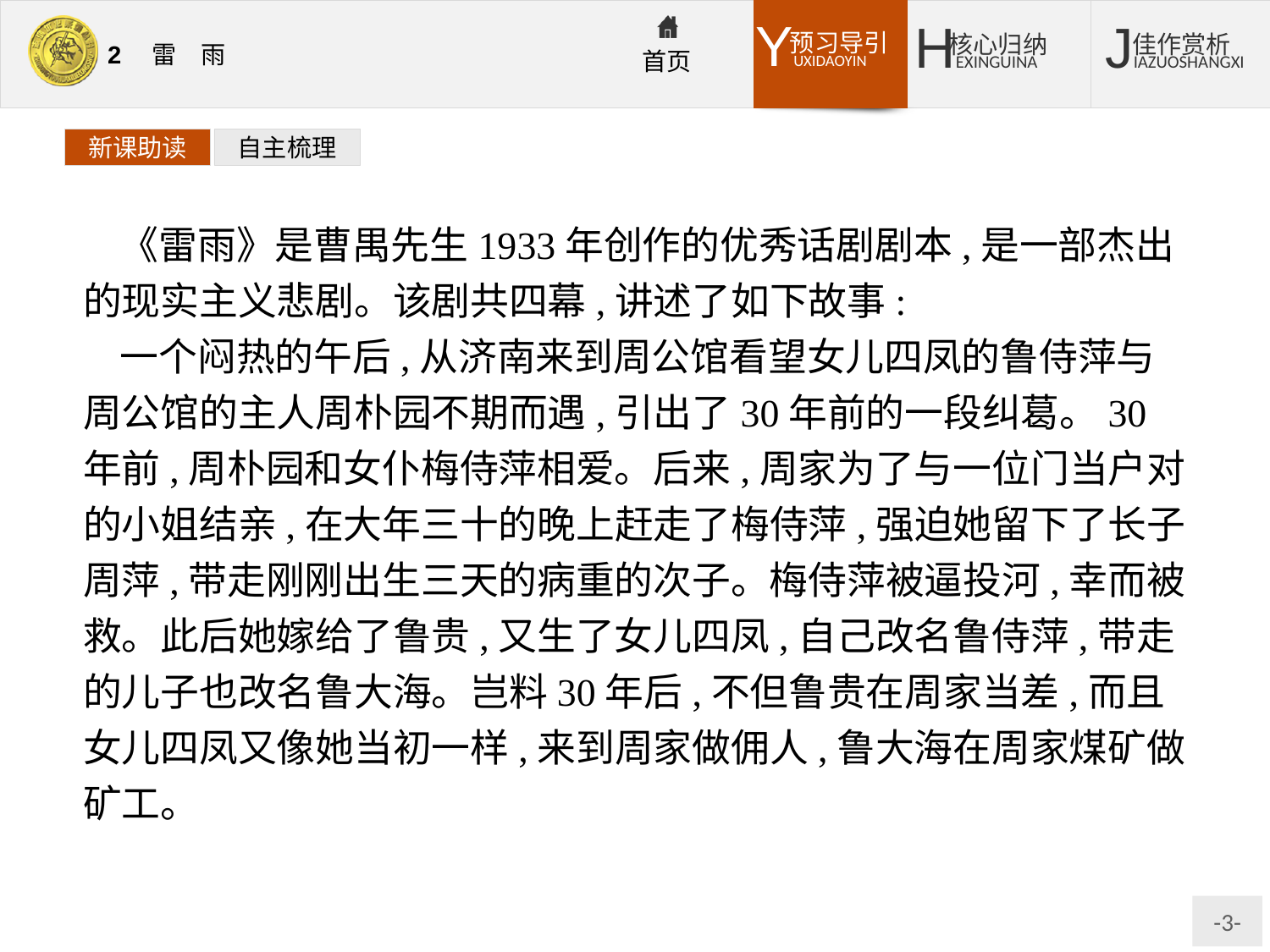

新课助读
自主梳理
《雷雨》是曹禺先生1933年创作的优秀话剧剧本,是一部杰出的现实主义悲剧。该剧共四幕,讲述了如下故事:
一个闷热的午后,从济南来到周公馆看望女儿四凤的鲁侍萍与周公馆的主人周朴园不期而遇,引出了30年前的一段纠葛。30年前,周朴园和女仆梅侍萍相爱。后来,周家为了与一位门当户对的小姐结亲,在大年三十的晚上赶走了梅侍萍,强迫她留下了长子周萍,带走刚刚出生三天的病重的次子。梅侍萍被逼投河,幸而被救。此后她嫁给了鲁贵,又生了女儿四凤,自己改名鲁侍萍,带走的儿子也改名鲁大海。岂料30年后,不但鲁贵在周家当差,而且女儿四凤又像她当初一样,来到周家做佣人,鲁大海在周家煤矿做矿工。